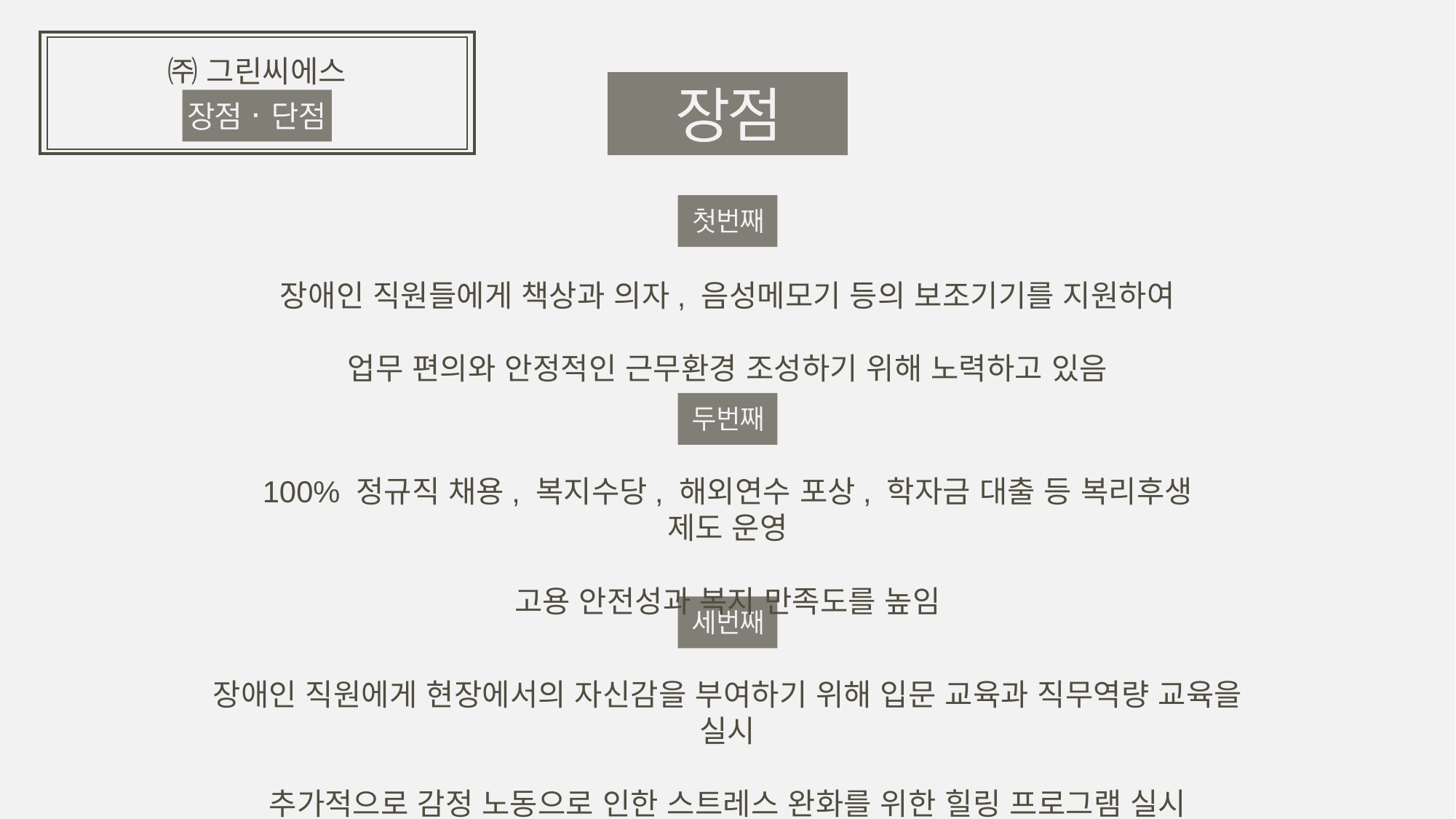

㈜ 그린씨에스

장애인 직원들에게 책상과 의자, 음성메모기 등의 보조기기를 지원하여
업무 편의와 안정적인 근무환경 조성하기 위해 노력하고 있음

100% 정규직 채용, 복지수당, 해외연수 포상, 학자금 대출 등 복리후생 제도 운영
고용 안전성과 복지 만족도를 높임

장애인 직원에게 현장에서의 자신감을 부여하기 위해 입문 교육과 직무역량 교육을 실시
추가적으로 감정 노동으로 인한 스트레스 완화를 위한 힐링 프로그램 실시